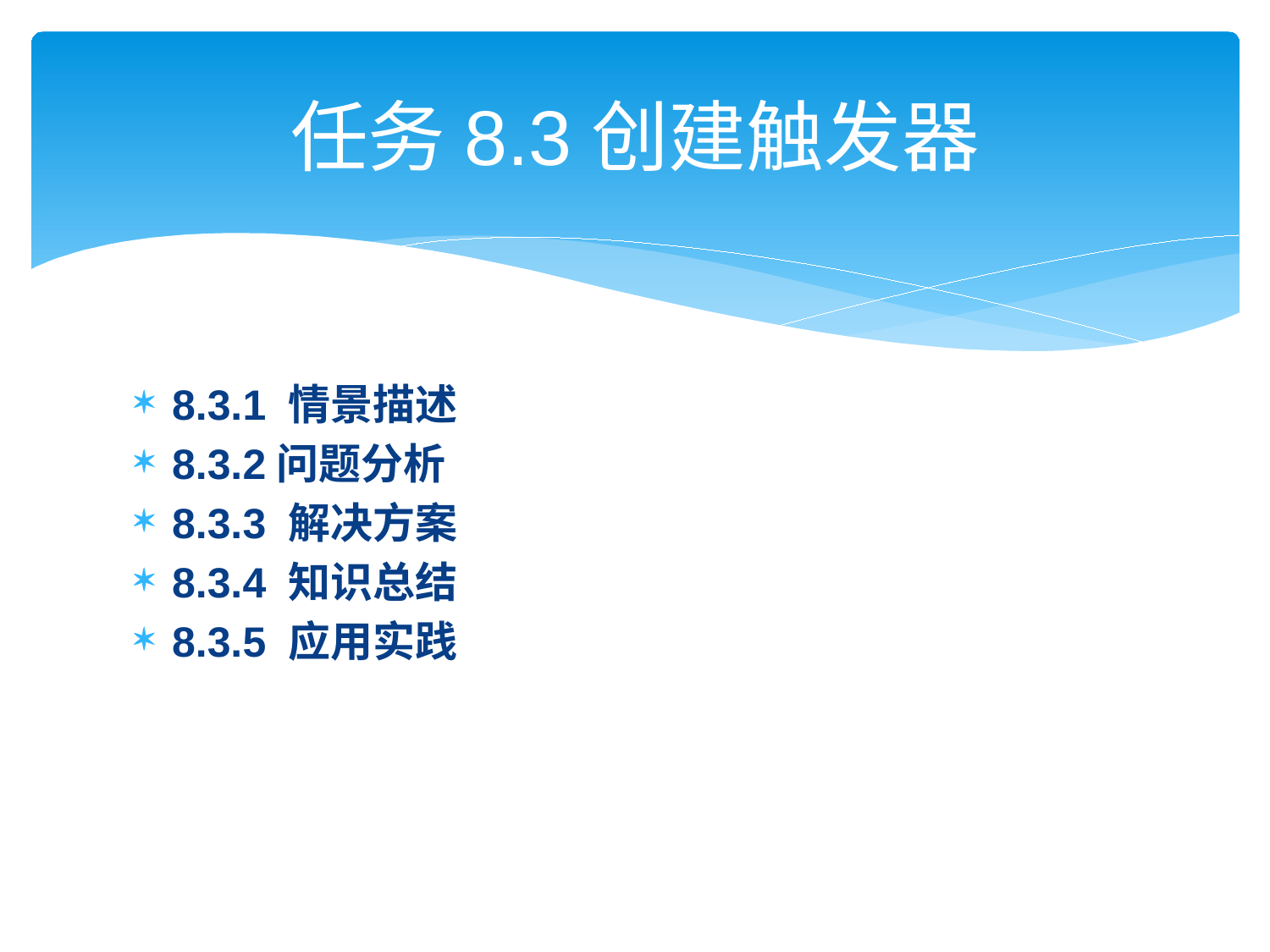

# 任务8.3创建触发器
8.3.1 情景描述
8.3.2问题分析
8.3.3 解决方案
8.3.4 知识总结
8.3.5 应用实践